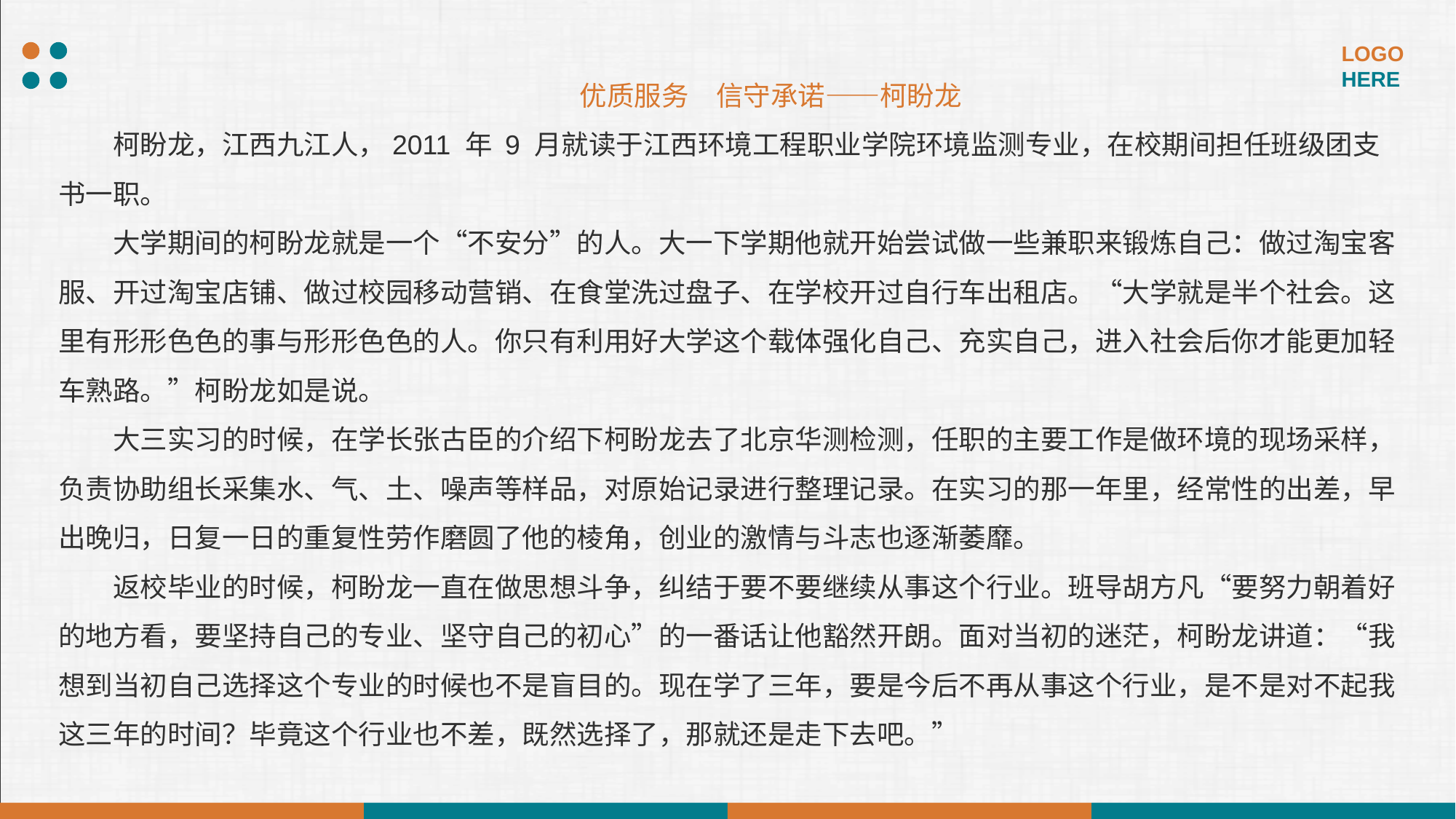

优质服务　信守承诺——柯盼龙
柯盼龙，江西九江人，2011 年 9 月就读于江西环境工程职业学院环境监测专业，在校期间担任班级团支书一职。
大学期间的柯盼龙就是一个“不安分”的人。大一下学期他就开始尝试做一些兼职来锻炼自己：做过淘宝客服、开过淘宝店铺、做过校园移动营销、在食堂洗过盘子、在学校开过自行车出租店。“大学就是半个社会。这里有形形色色的事与形形色色的人。你只有利用好大学这个载体强化自己、充实自己，进入社会后你才能更加轻车熟路。”柯盼龙如是说。
大三实习的时候，在学长张古臣的介绍下柯盼龙去了北京华测检测，任职的主要工作是做环境的现场采样，负责协助组长采集水、气、土、噪声等样品，对原始记录进行整理记录。在实习的那一年里，经常性的出差，早出晚归，日复一日的重复性劳作磨圆了他的棱角，创业的激情与斗志也逐渐萎靡。
返校毕业的时候，柯盼龙一直在做思想斗争，纠结于要不要继续从事这个行业。班导胡方凡“要努力朝着好的地方看，要坚持自己的专业、坚守自己的初心”的一番话让他豁然开朗。面对当初的迷茫，柯盼龙讲道：“我想到当初自己选择这个专业的时候也不是盲目的。现在学了三年，要是今后不再从事这个行业，是不是对不起我这三年的时间？毕竟这个行业也不差，既然选择了，那就还是走下去吧。”